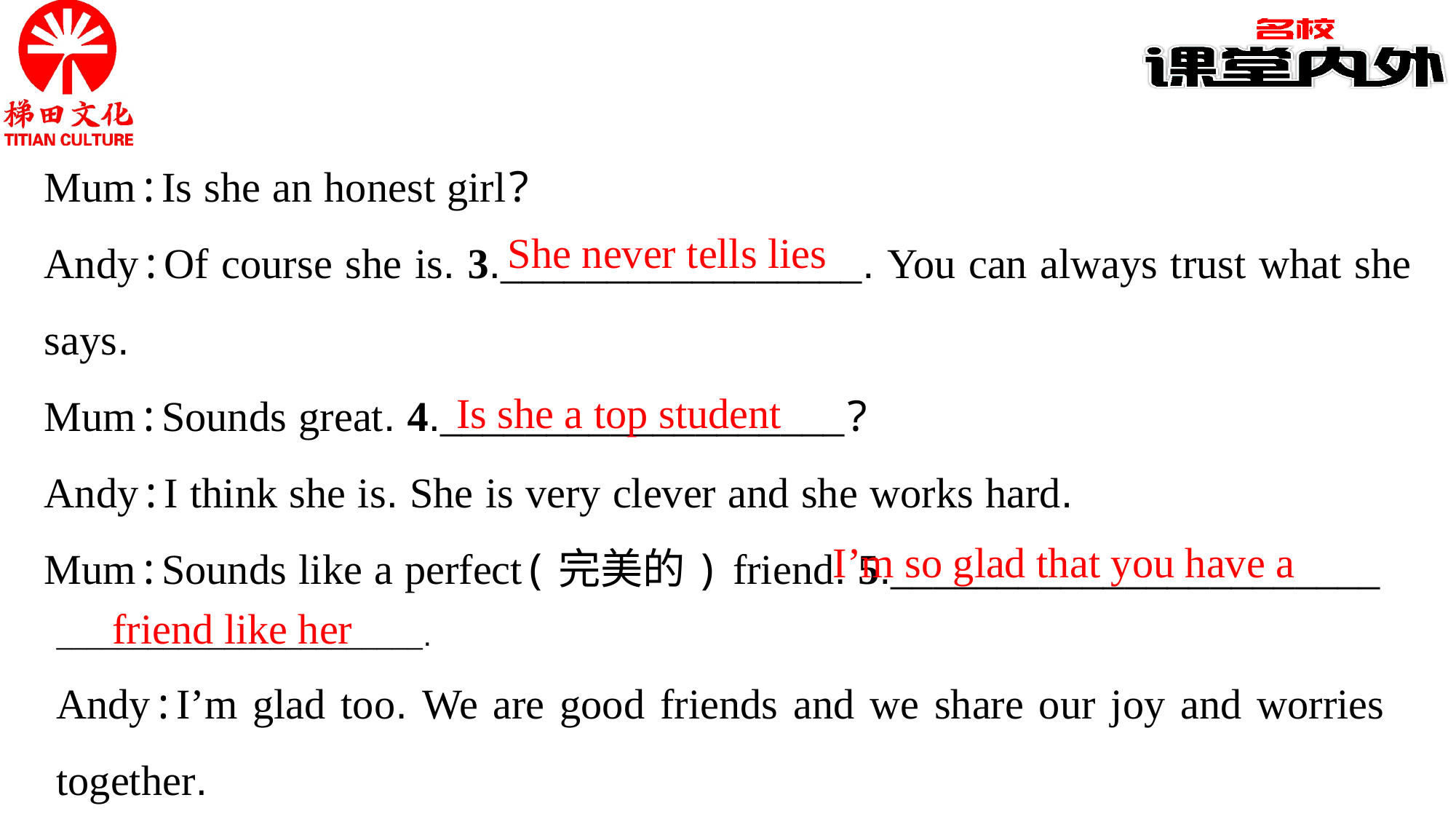

Mum:Is she an honest girl?
Andy:Of course she is. 3._________________. You can always trust what she says.
Mum:Sounds great. 4.___________________?
Andy:I think she is. She is very clever and she works hard.
Mum:Sounds like a perfect(完美的) friend. 5._______________________

She never tells lies
Is she a top student
I’m so glad that you have a
friend like her
________________________.
Andy:I’m glad too. We are good friends and we share our joy and worries together.